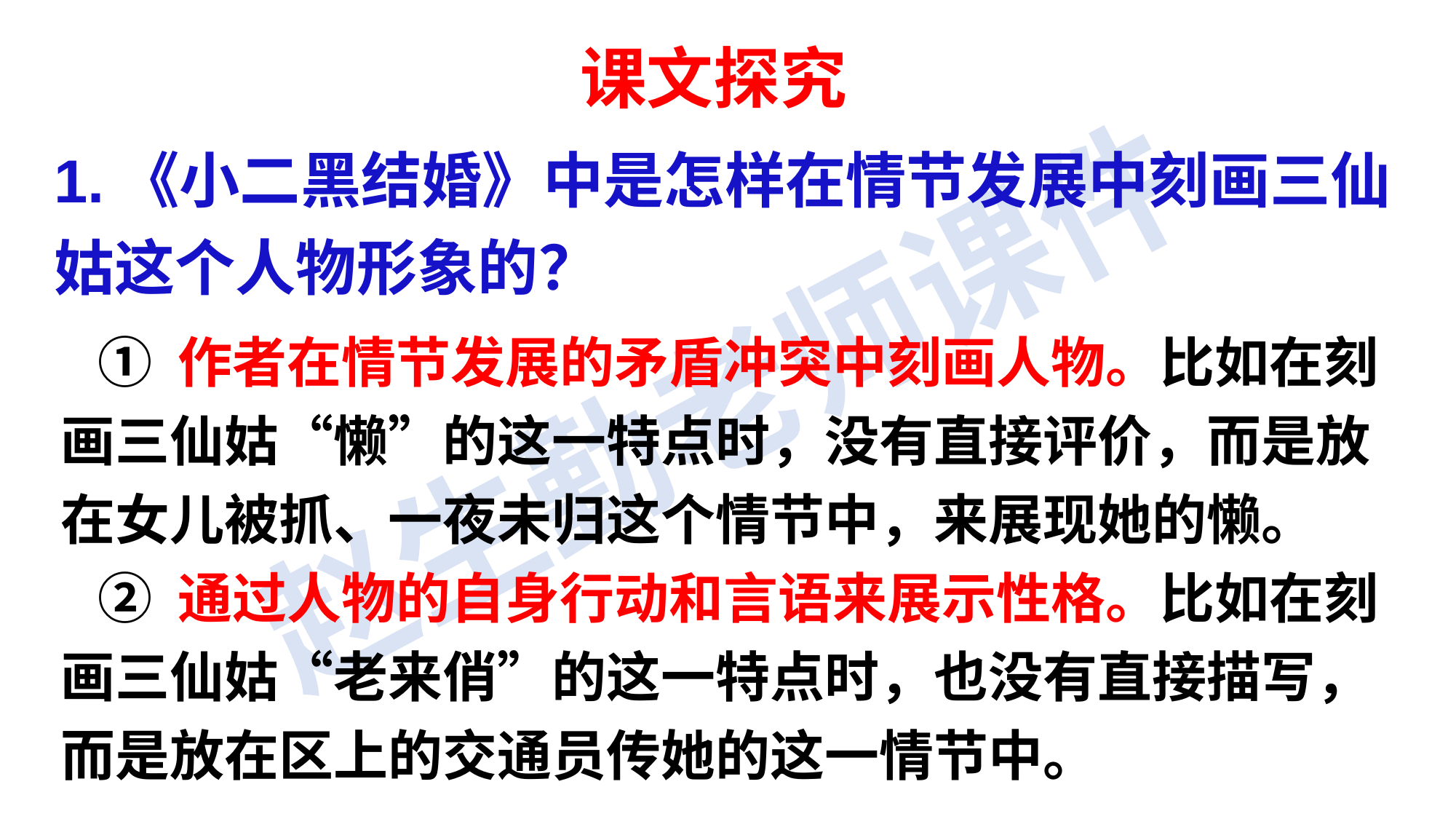

课文探究
1.《小二黑结婚》中是怎样在情节发展中刻画三仙姑这个人物形象的？
   ① 作者在情节发展的矛盾冲突中刻画人物。比如在刻画三仙姑“懒”的这一特点时，没有直接评价，而是放在女儿被抓、一夜未归这个情节中，来展现她的懒。
   ② 通过人物的自身行动和言语来展示性格。比如在刻画三仙姑“老来俏”的这一特点时，也没有直接描写，而是放在区上的交通员传她的这一情节中。